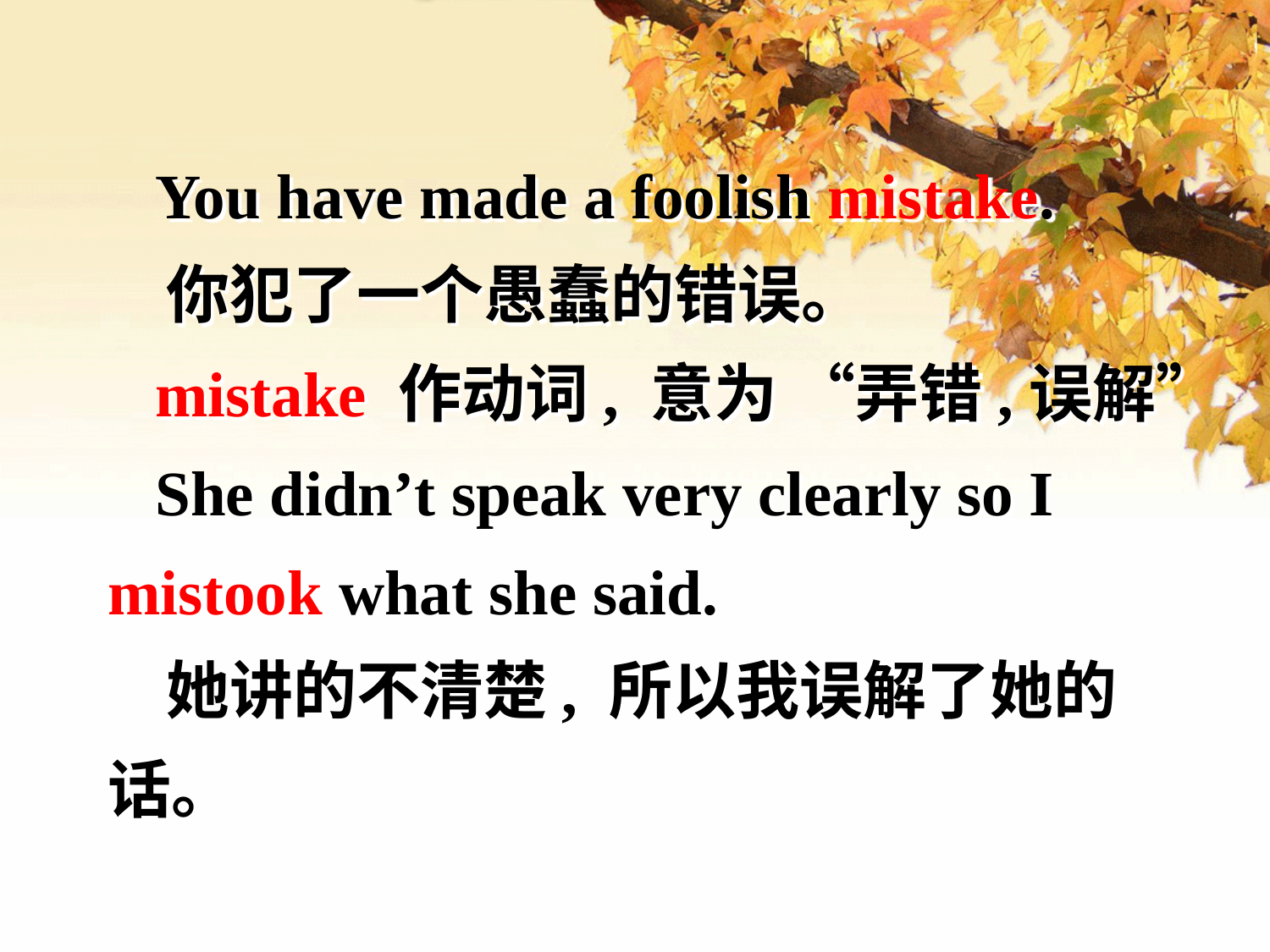

You have made a foolish mistake.
   你犯了一个愚蠢的错误。
   mistake 作动词, 意为 “弄错,误解”
   She didn’t speak very clearly so I mistook what she said.
   她讲的不清楚, 所以我误解了她的话。